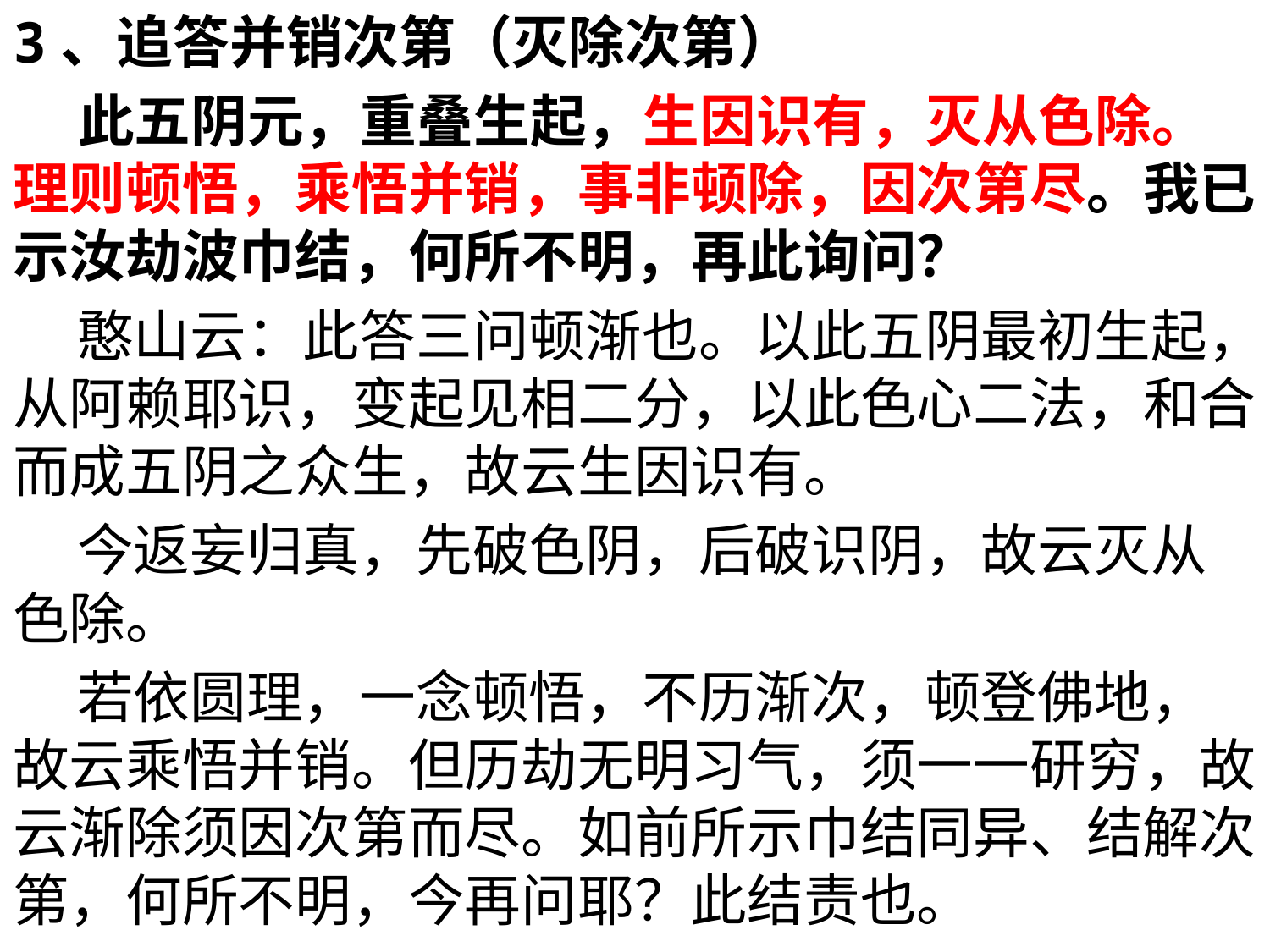

3、追答并销次第（灭除次第）
    此五阴元，重叠生起，生因识有，灭从色除。理则顿悟，乘悟并销，事非顿除，因次第尽。我已示汝劫波巾结，何所不明，再此询问？
    憨山云：此答三问顿渐也。以此五阴最初生起，从阿赖耶识，变起见相二分，以此色心二法，和合而成五阴之众生，故云生因识有。
    今返妄归真，先破色阴，后破识阴，故云灭从色除。
    若依圆理，一念顿悟，不历渐次，顿登佛地，故云乘悟并销。但历劫无明习气，须一一研穷，故云渐除须因次第而尽。如前所示巾结同异、结解次第，何所不明，今再问耶？此结责也。